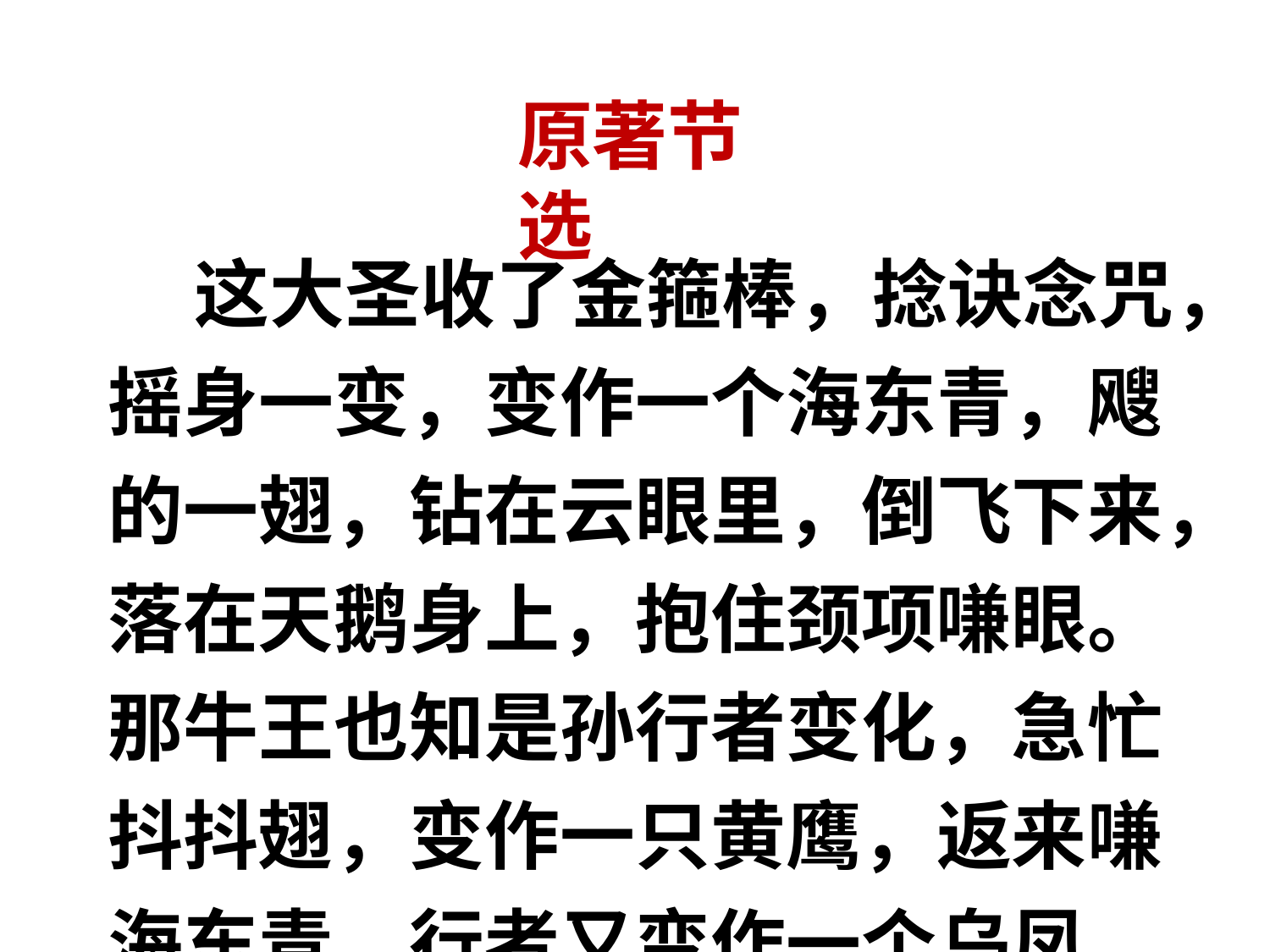

原著节选
    这大圣收了金箍棒，捻诀念咒，摇身一变，变作一个海东青，飕的一翅，钻在云眼里，倒飞下来，落在天鹅身上，抱住颈项嗛眼。那牛王也知是孙行者变化，急忙抖抖翅，变作一只黄鹰，返来嗛海东青。行者又变作一个乌凤，专一赶黄鹰。牛王识得，又变作